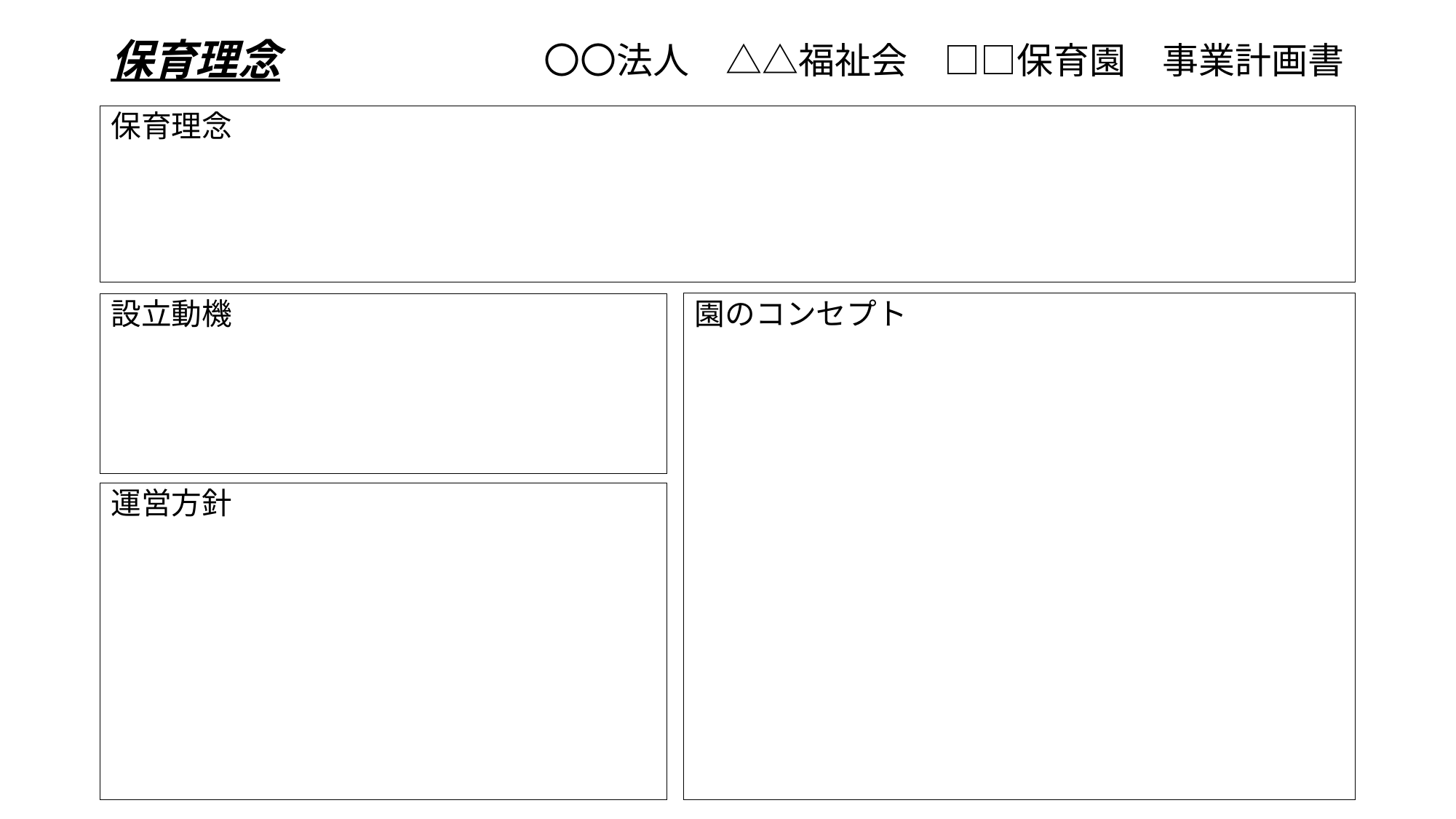

保育理念
# 〇〇法人　△△福祉会　□□保育園　事業計画書
保育理念
設立動機
園のコンセプト
運営方針